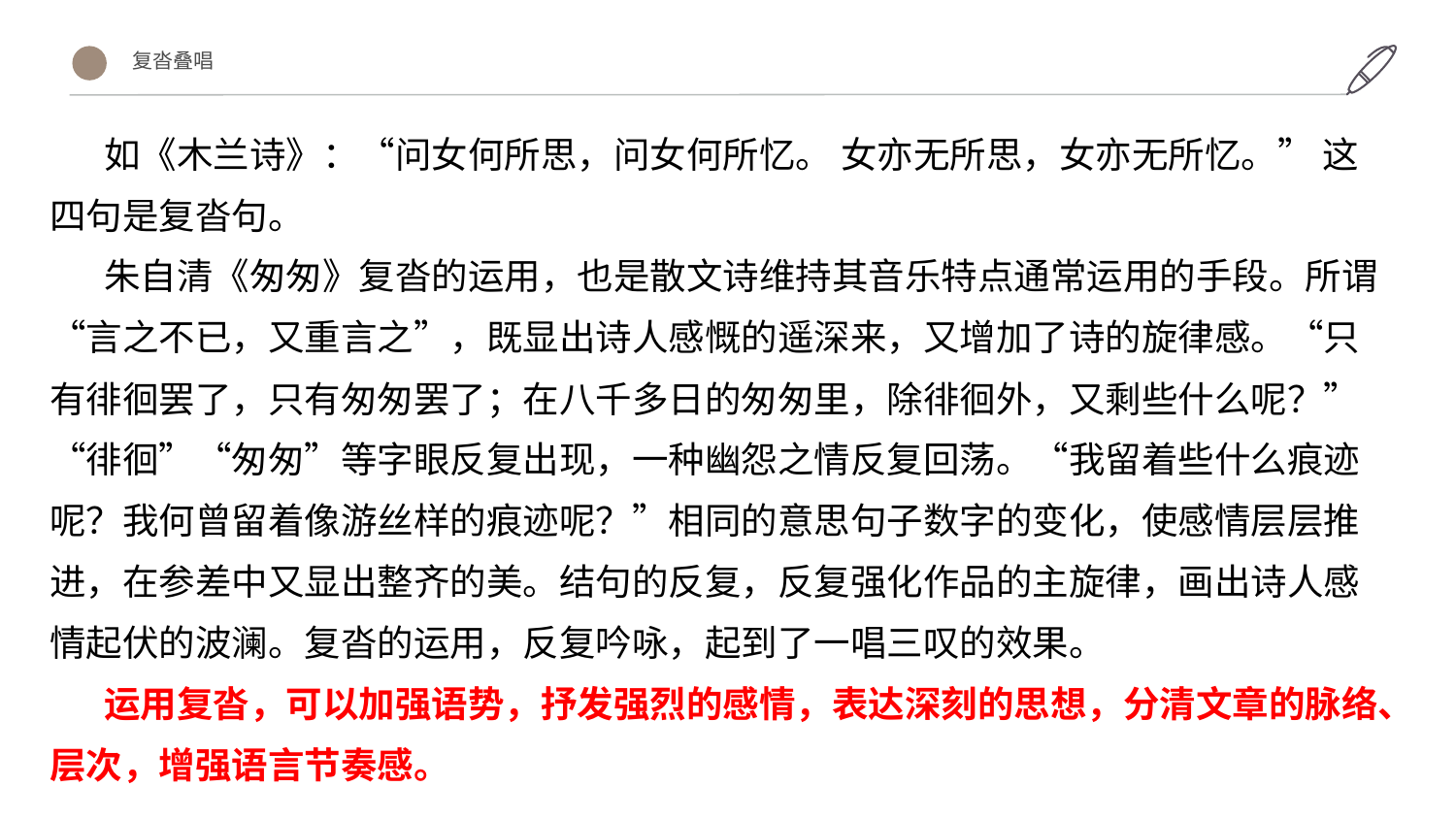

复沓叠唱

如《木兰诗》：“问女何所思，问女何所忆。 女亦无所思，女亦无所忆。” 这四句是复沓句。
朱自清《匆匆》复沓的运用，也是散文诗维持其音乐特点通常运用的手段。所谓“言之不已，又重言之”，既显出诗人感慨的遥深来，又增加了诗的旋律感。“只有徘徊罢了，只有匆匆罢了；在八千多日的匆匆里，除徘徊外，又剩些什么呢？”“徘徊”“匆匆”等字眼反复出现，一种幽怨之情反复回荡。“我留着些什么痕迹呢？我何曾留着像游丝样的痕迹呢？”相同的意思句子数字的变化，使感情层层推进，在参差中又显出整齐的美。结句的反复，反复强化作品的主旋律，画出诗人感情起伏的波澜。复沓的运用，反复吟咏，起到了一唱三叹的效果。
运用复沓，可以加强语势，抒发强烈的感情，表达深刻的思想，分清文章的脉络、层次，增强语言节奏感。